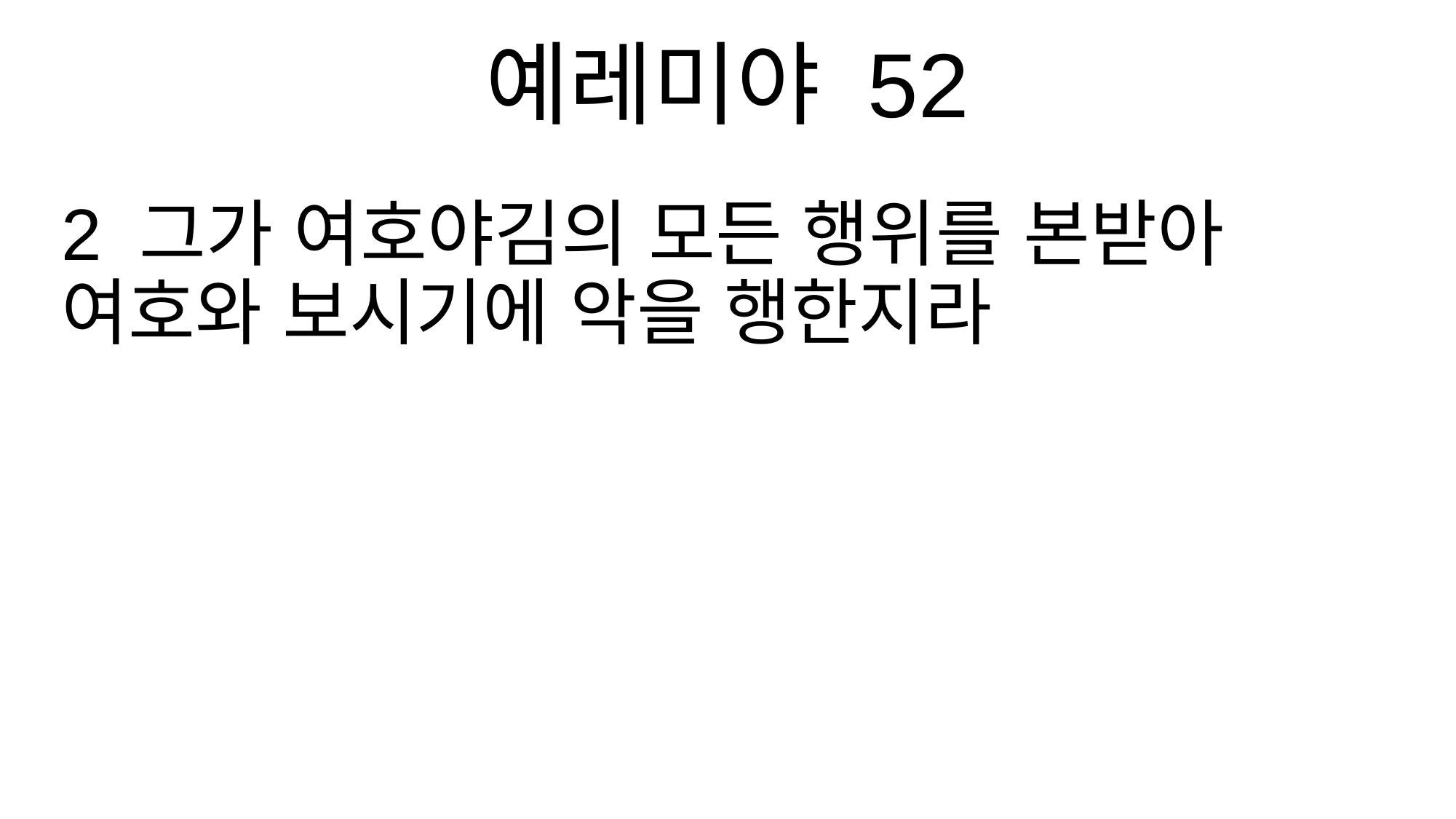

예레미야 52
2 그가 여호야김의 모든 행위를 본받아 여호와 보시기에 악을 행한지라